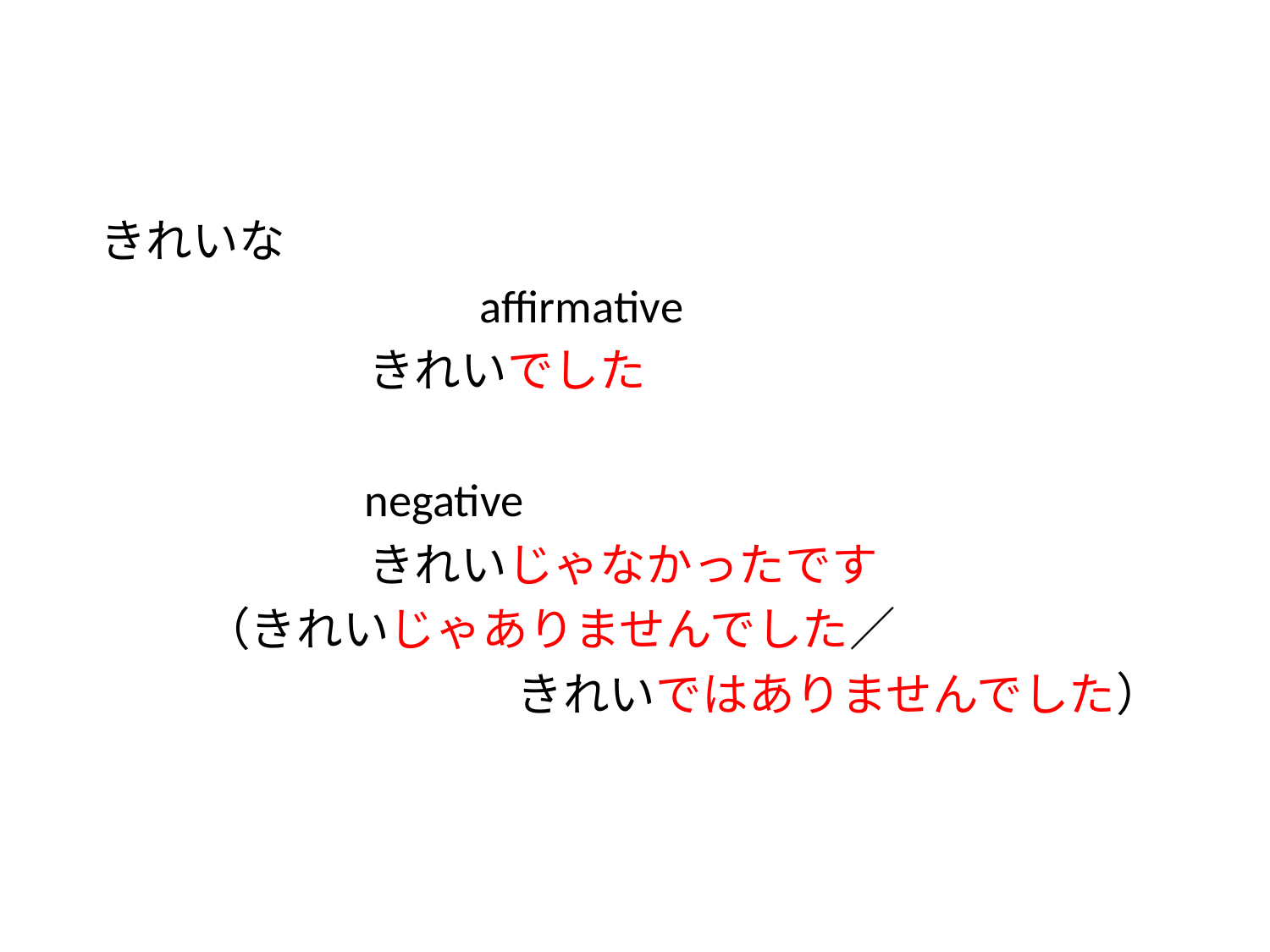

#
きれいな
　　　　　　　　affirmative
                         きれいでした

                         negative
                         きれいじゃなかったです
		（きれいじゃありませんでした／
　　　　　　　　　きれいではありませんでした）